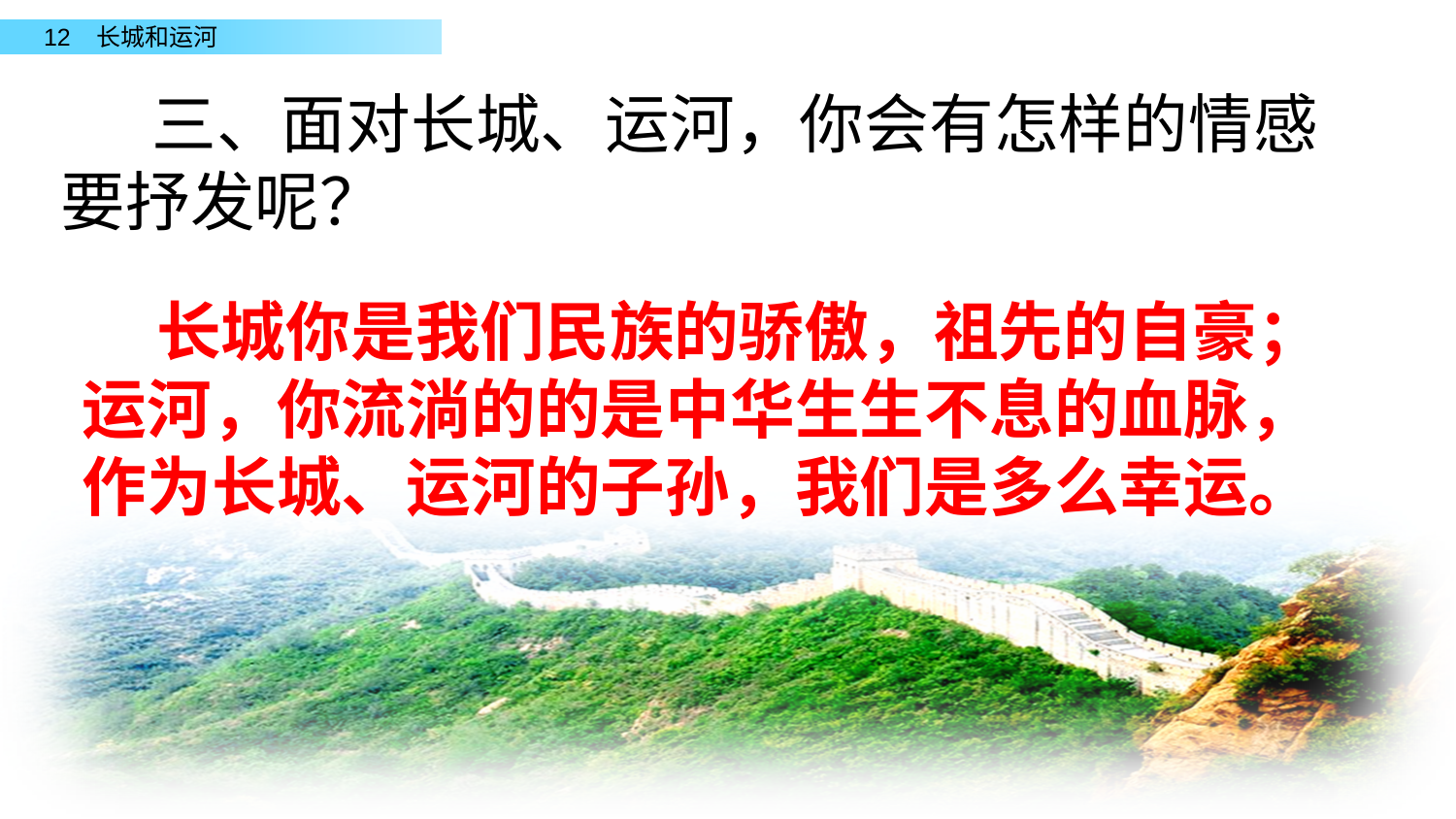

三、面对长城、运河，你会有怎样的情感要抒发呢？
    长城你是我们民族的骄傲，祖先的自豪；运河，你流淌的的是中华生生不息的血脉，作为长城、运河的子孙，我们是多么幸运。